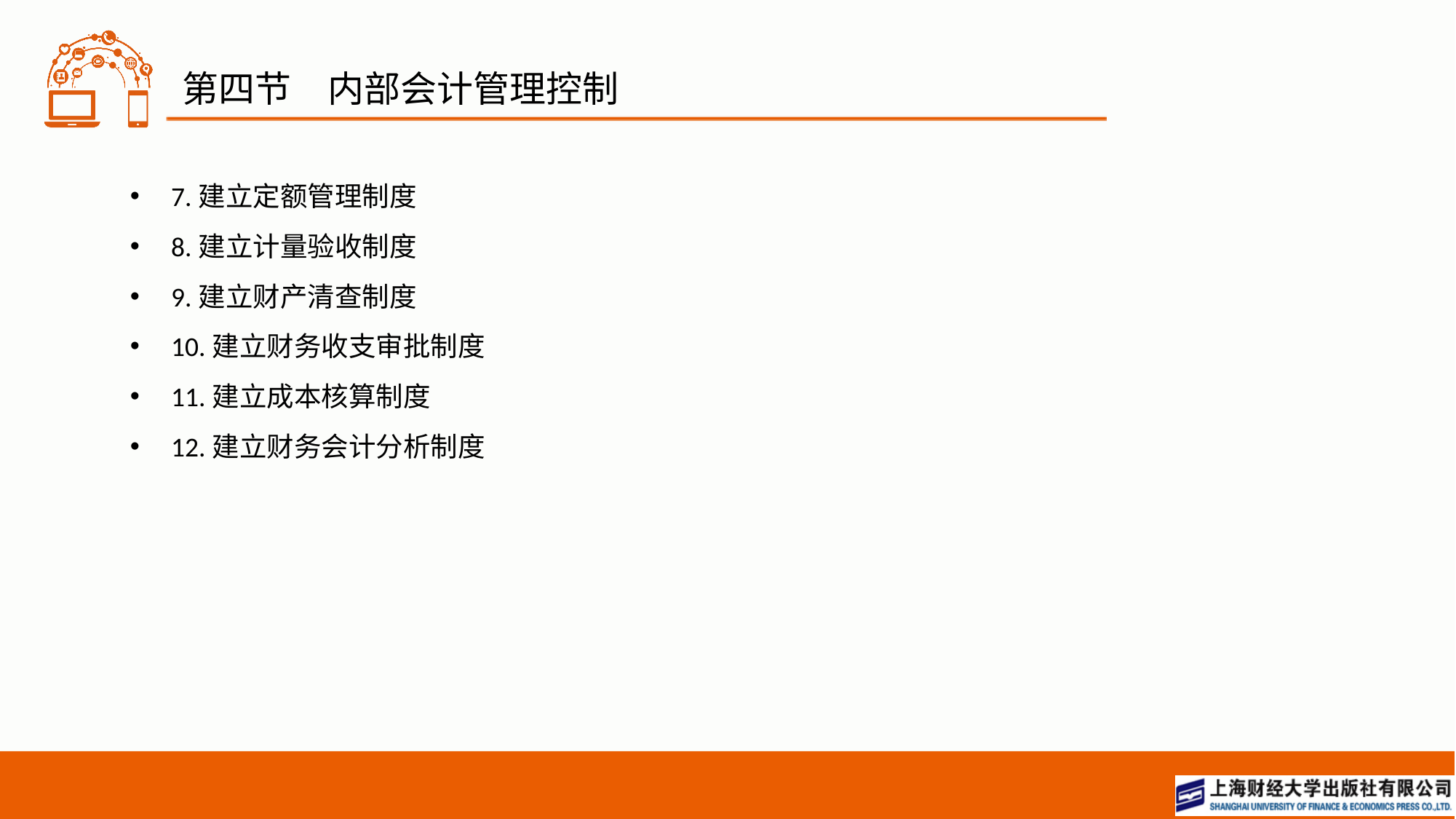

# 第四节　内部会计管理控制
7.建立定额管理制度
8.建立计量验收制度
9.建立财产清查制度
10.建立财务收支审批制度
11.建立成本核算制度
12.建立财务会计分析制度